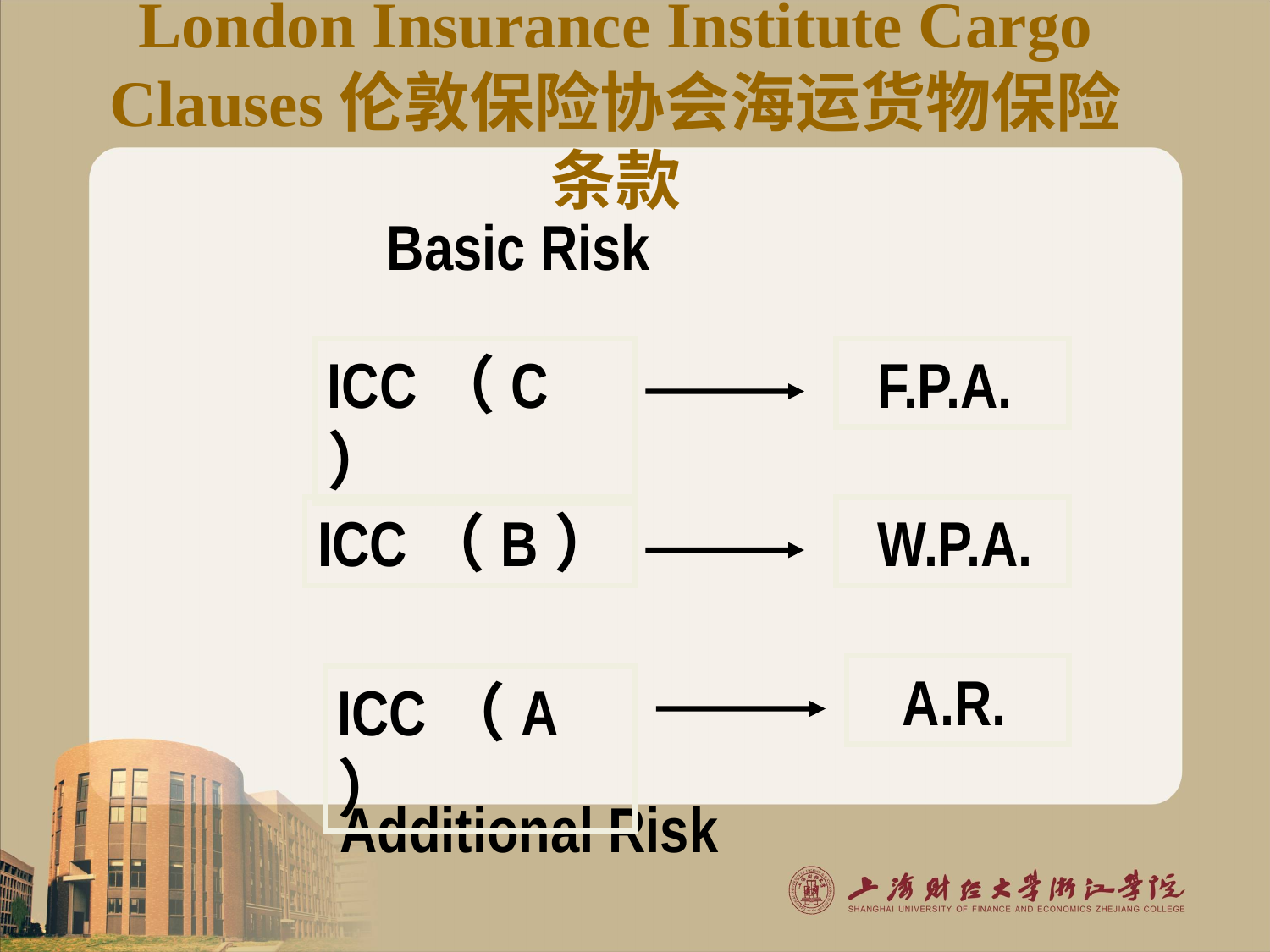

# London Insurance Institute Cargo Clauses伦敦保险协会海运货物保险条款
Basic Risk
ICC（C）
  F.P.A.

ICC（B）
  W.P.A.

   A.R.
ICC（A）

Additional Risk